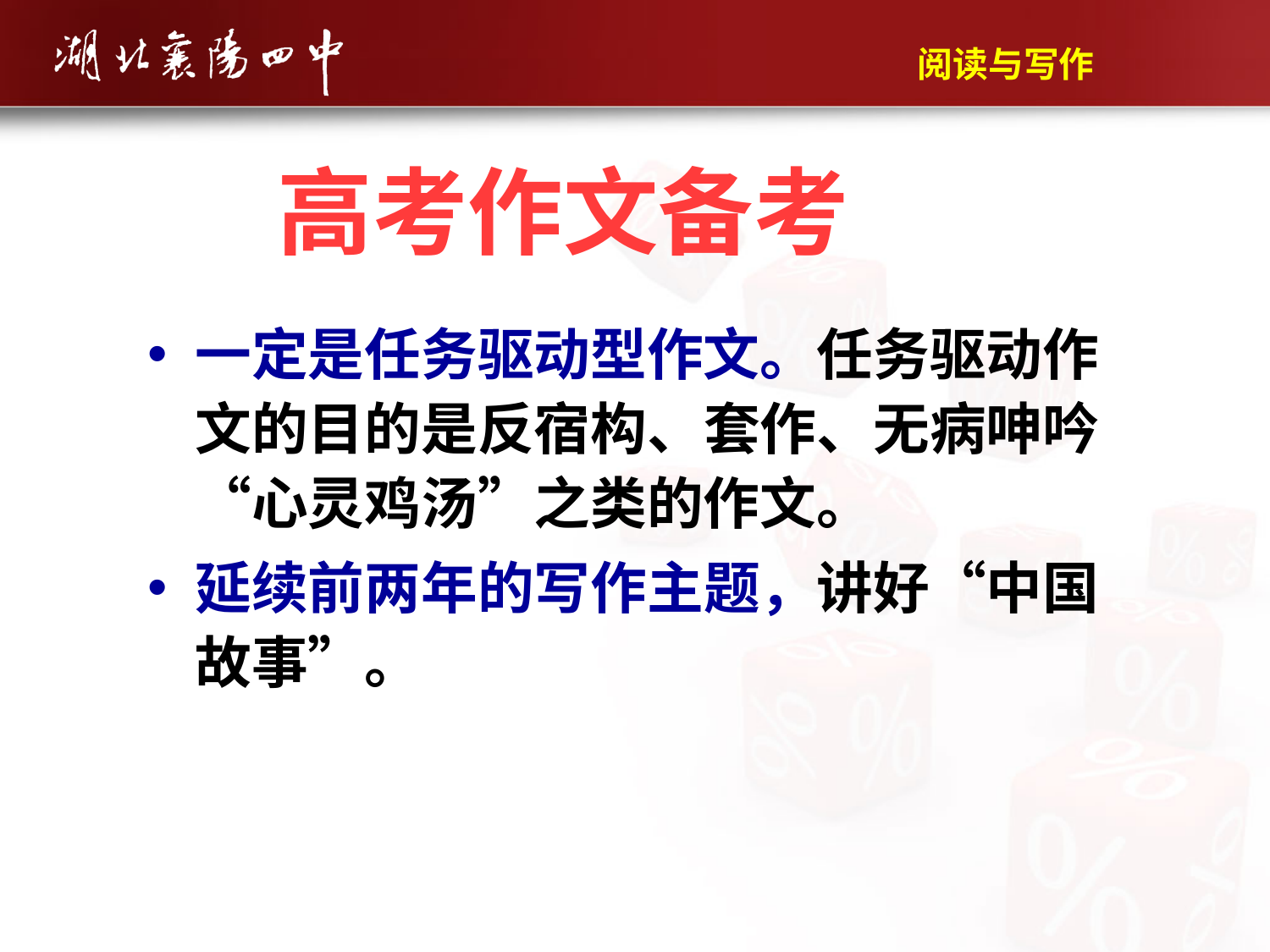

阅读与写作
高考作文备考
一定是任务驱动型作文。任务驱动作文的目的是反宿构、套作、无病呻吟“心灵鸡汤”之类的作文。
延续前两年的写作主题，讲好“中国故事”。